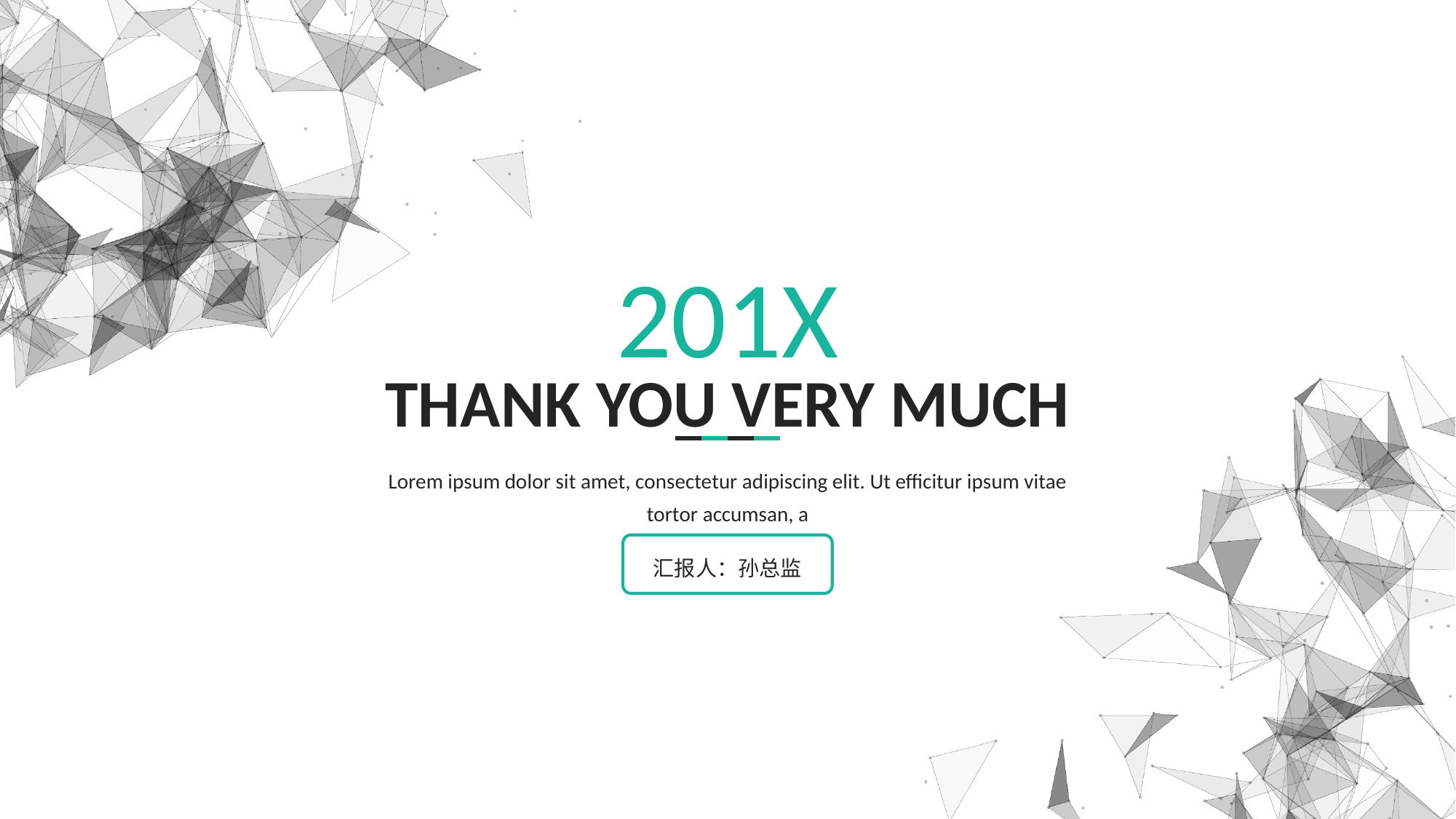

201X
THANK YOU VERY MUCH
Lorem ipsum dolor sit amet, consectetur adipiscing elit. Ut efficitur ipsum vitae tortor accumsan, a
汇报人：孙总监